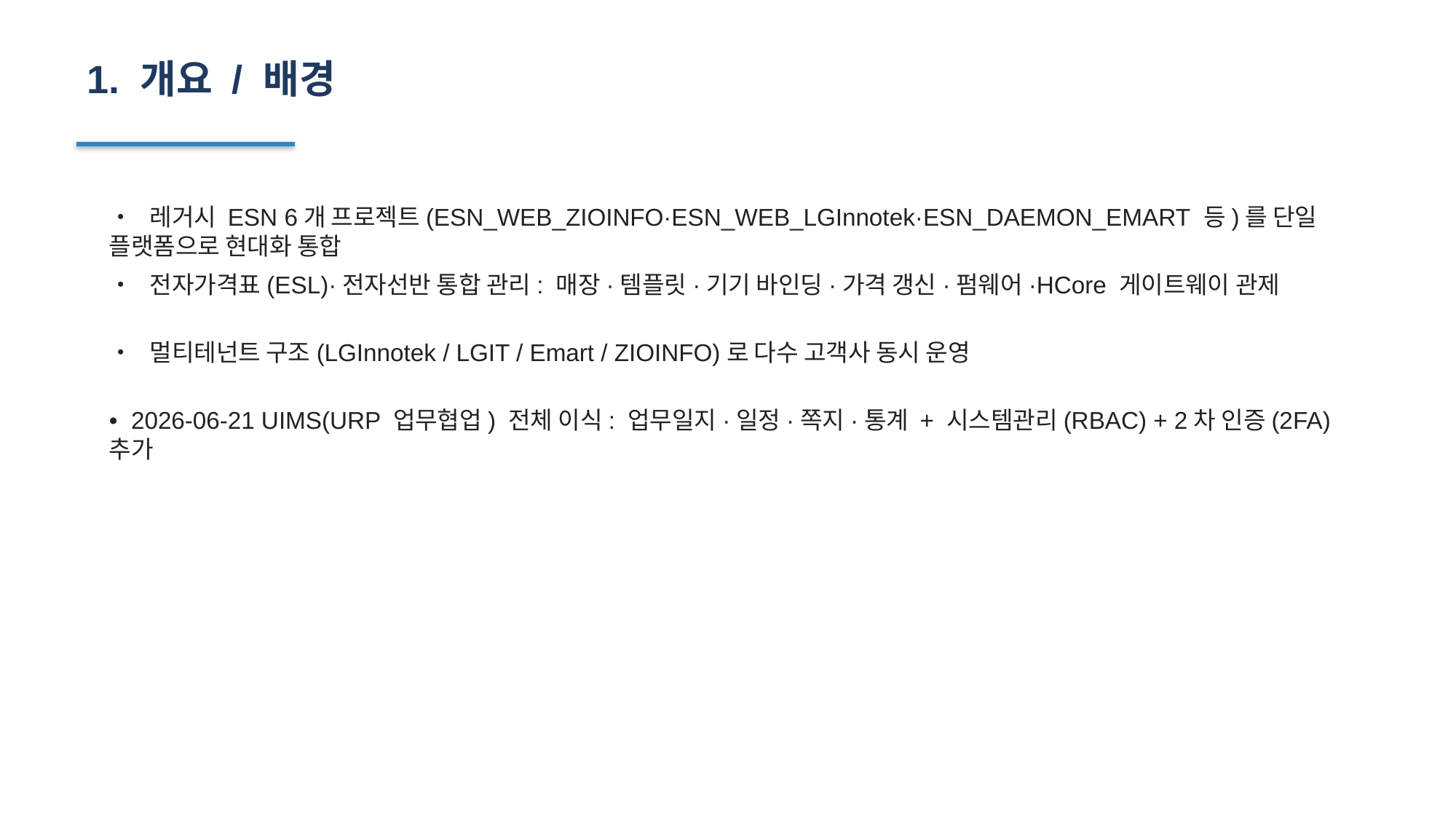

1. 개요 / 배경

•  레거시 ESN 6개 프로젝트(ESN_WEB_ZIOINFO·ESN_WEB_LGInnotek·ESN_DAEMON_EMART 등)를 단일 플랫폼으로 현대화 통합
•  전자가격표(ESL)·전자선반 통합 관리: 매장·템플릿·기기 바인딩·가격 갱신·펌웨어·HCore 게이트웨이 관제
•  멀티테넌트 구조(LGInnotek / LGIT / Emart / ZIOINFO)로 다수 고객사 동시 운영
•  2026-06-21 UIMS(URP 업무협업) 전체 이식: 업무일지·일정·쪽지·통계 + 시스템관리(RBAC) + 2차 인증(2FA) 추가